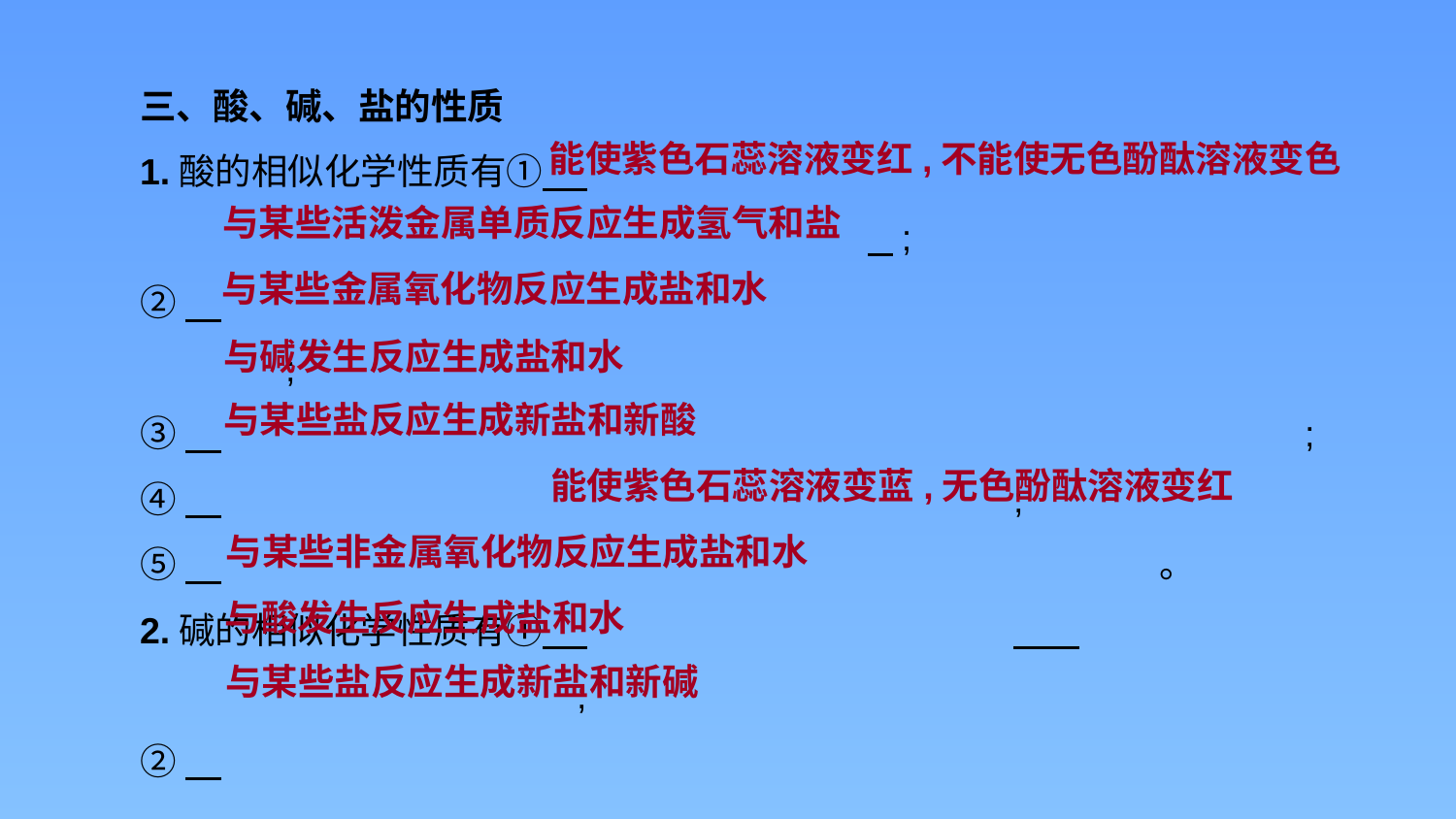

三、酸、碱、盐的性质
1.酸的相似化学性质有① 　										   ;
②　									;
③　								;
④　						;
⑤　							。
2.碱的相似化学性质有① 　			        					;
②　									;
③　						;
④　							。
能使紫色石蕊溶液变红,不能使无色酚酞溶液变色
与某些活泼金属单质反应生成氢气和盐
与某些金属氧化物反应生成盐和水
与碱发生反应生成盐和水
与某些盐反应生成新盐和新酸
能使紫色石蕊溶液变蓝,无色酚酞溶液变红
与某些非金属氧化物反应生成盐和水
与酸发生反应生成盐和水
与某些盐反应生成新盐和新碱